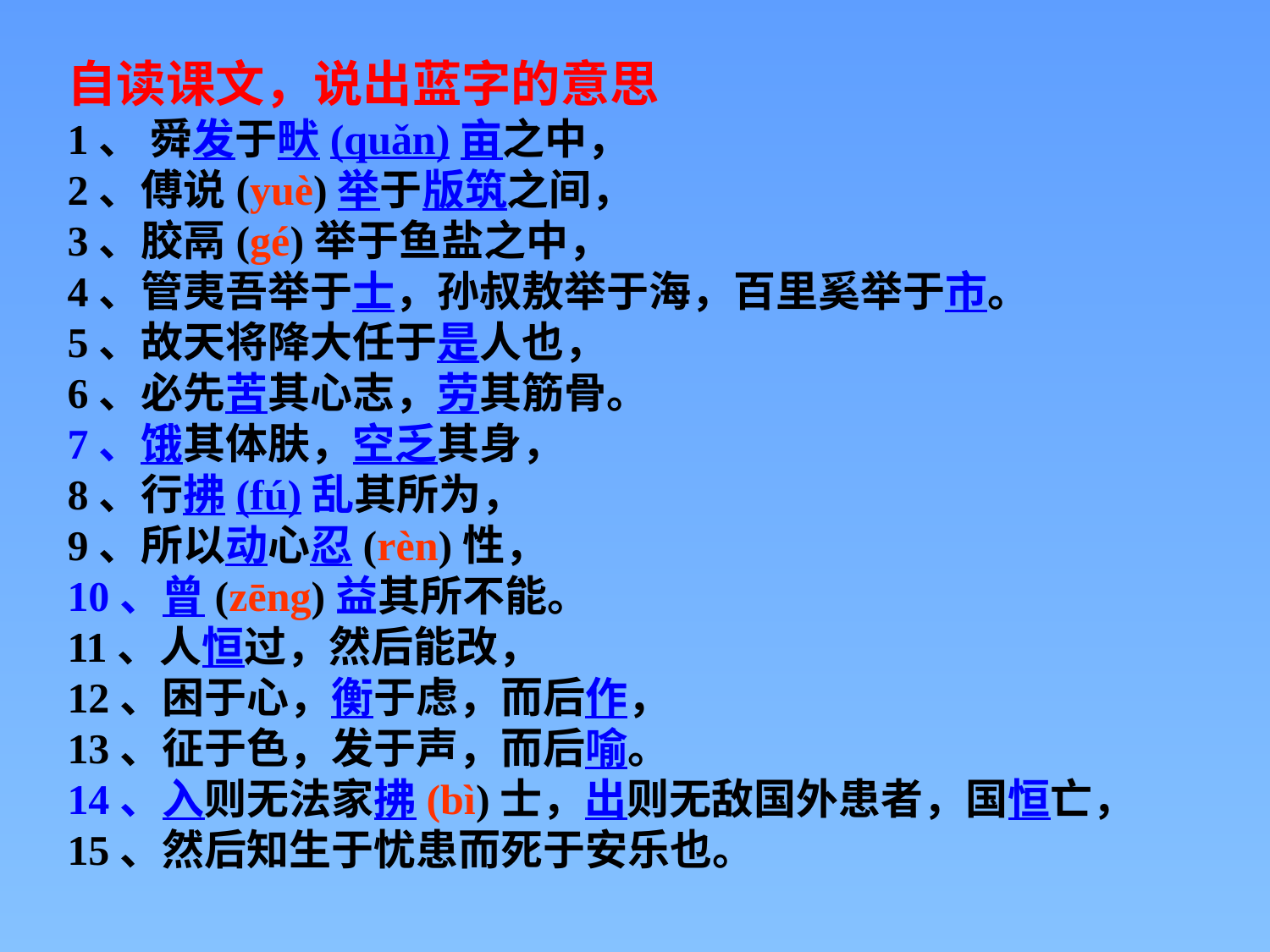

自读课文，说出蓝字的意思
1、 舜发于畎(quǎn)亩之中，
2、傅说(yuè)举于版筑之间，
3、胶鬲(gé)举于鱼盐之中，
4、管夷吾举于士，孙叔敖举于海，百里奚举于市。
5、故天将降大任于是人也，
6、必先苦其心志，劳其筋骨。
7、饿其体肤，空乏其身，
8、行拂(fú)乱其所为，
9、所以动心忍(rèn)性，
10、曾(zēng)益其所不能。
11、人恒过，然后能改，
12、困于心，衡于虑，而后作，
13、征于色，发于声，而后喻。
14、入则无法家拂(bì)士，出则无敌国外患者，国恒亡，
15、然后知生于忧患而死于安乐也。